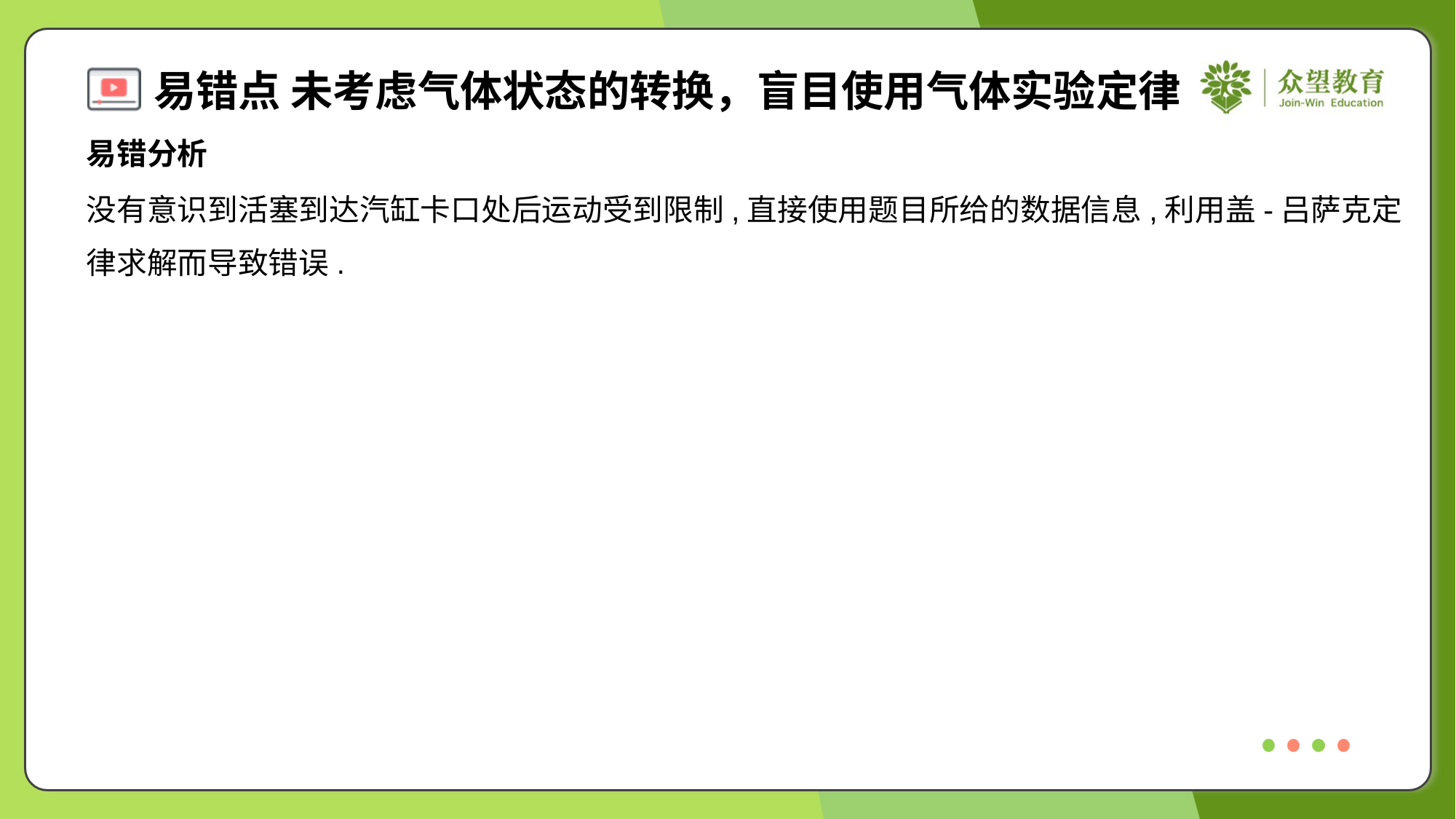

易错分析
没有意识到活塞到达汽缸卡口处后运动受到限制,直接使用题目所给的数据信息,利用盖-吕萨克定
律求解而导致错误.